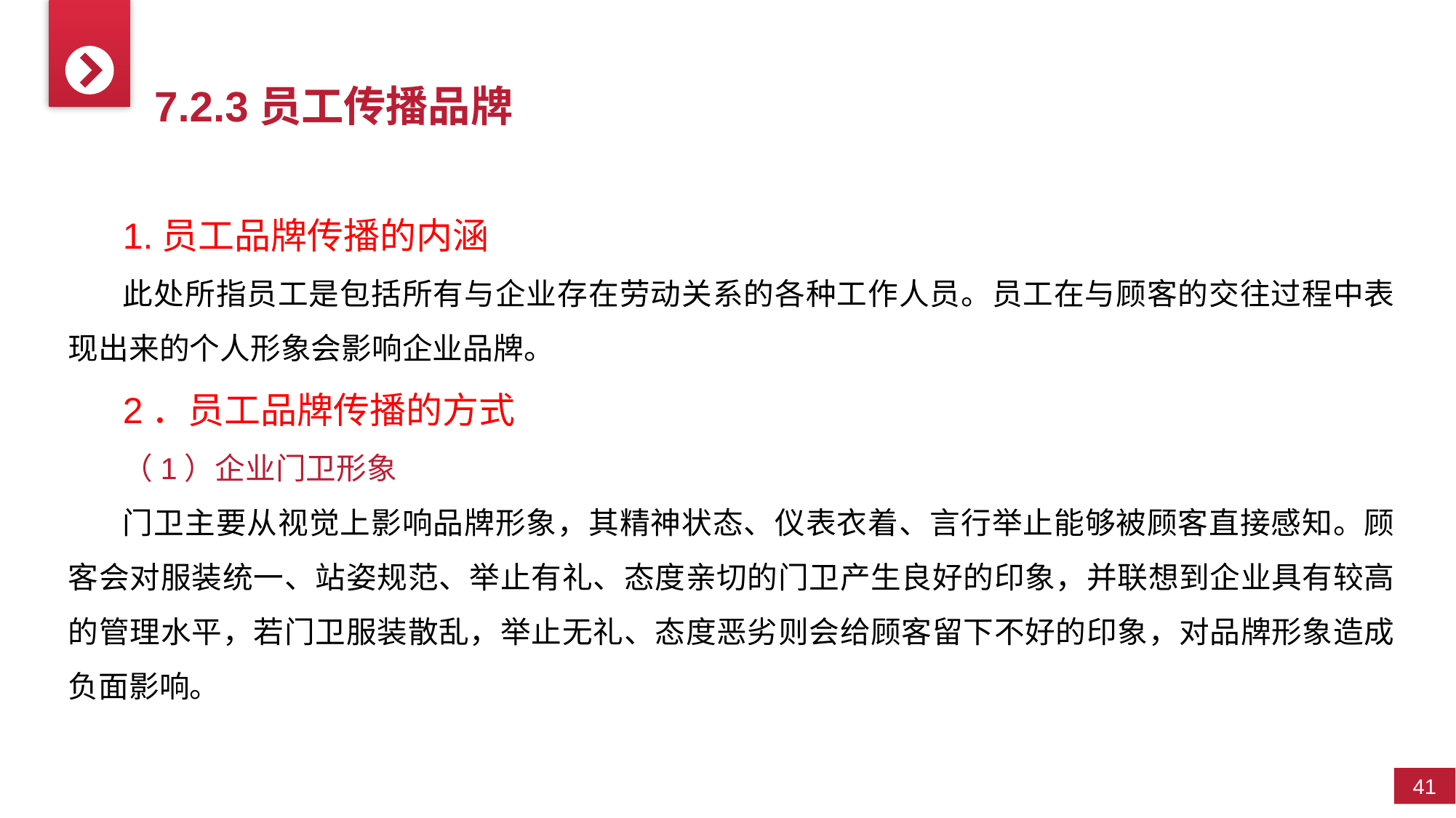

7.2.3员工传播品牌
1.员工品牌传播的内涵
此处所指员工是包括所有与企业存在劳动关系的各种工作人员。员工在与顾客的交往过程中表现出来的个人形象会影响企业品牌。
2．员工品牌传播的方式
（1）企业门卫形象
门卫主要从视觉上影响品牌形象，其精神状态、仪表衣着、言行举止能够被顾客直接感知。顾客会对服装统一、站姿规范、举止有礼、态度亲切的门卫产生良好的印象，并联想到企业具有较高的管理水平，若门卫服装散乱，举止无礼、态度恶劣则会给顾客留下不好的印象，对品牌形象造成负面影响。